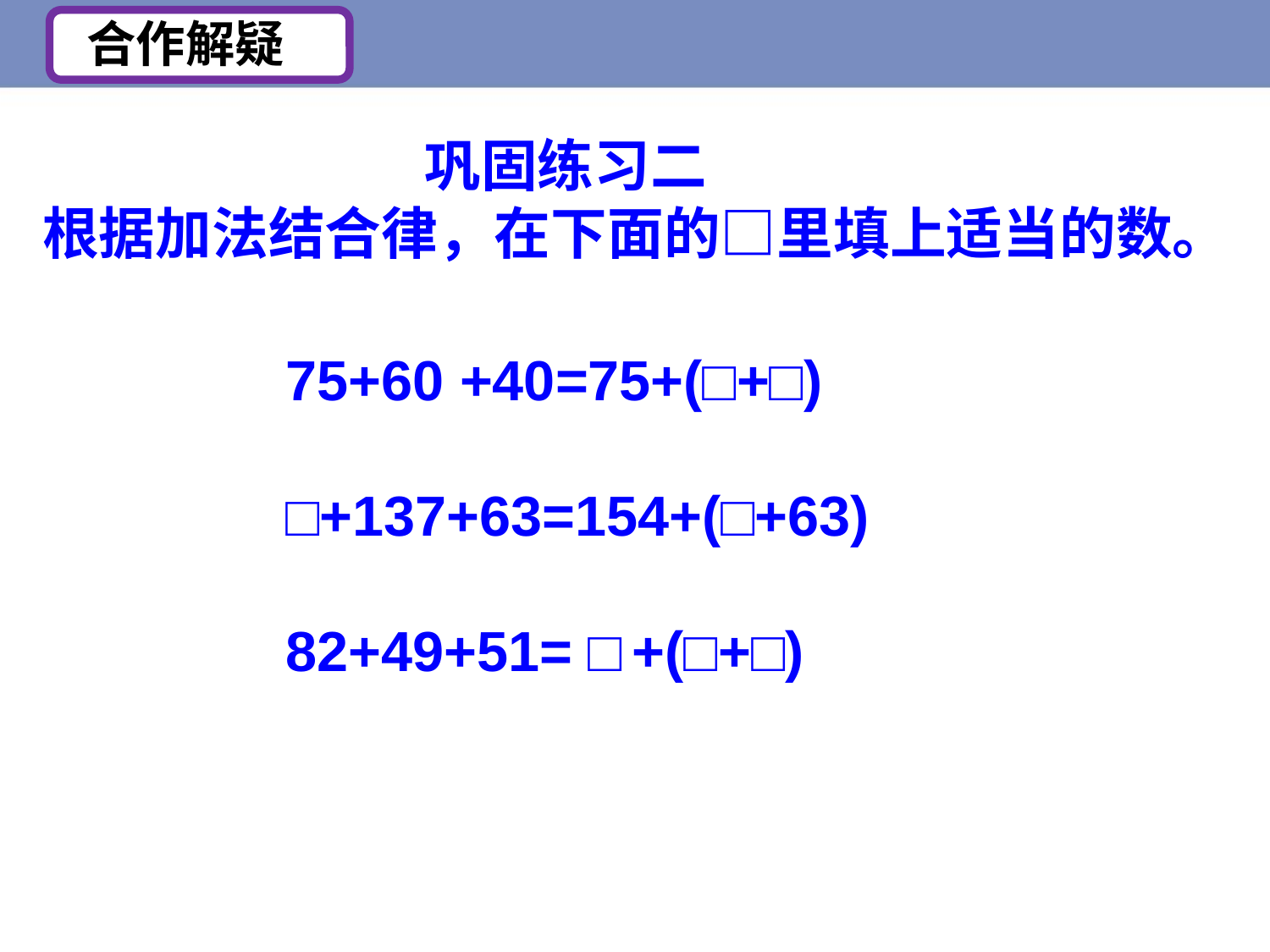

合作解疑

                                 巩固练习二
根据加法结合律，在下面的□里填上适当的数。

75+60 +40=75+(□+□)

□+137+63=154+(□+63)

82+49+51= □ +(□+□)